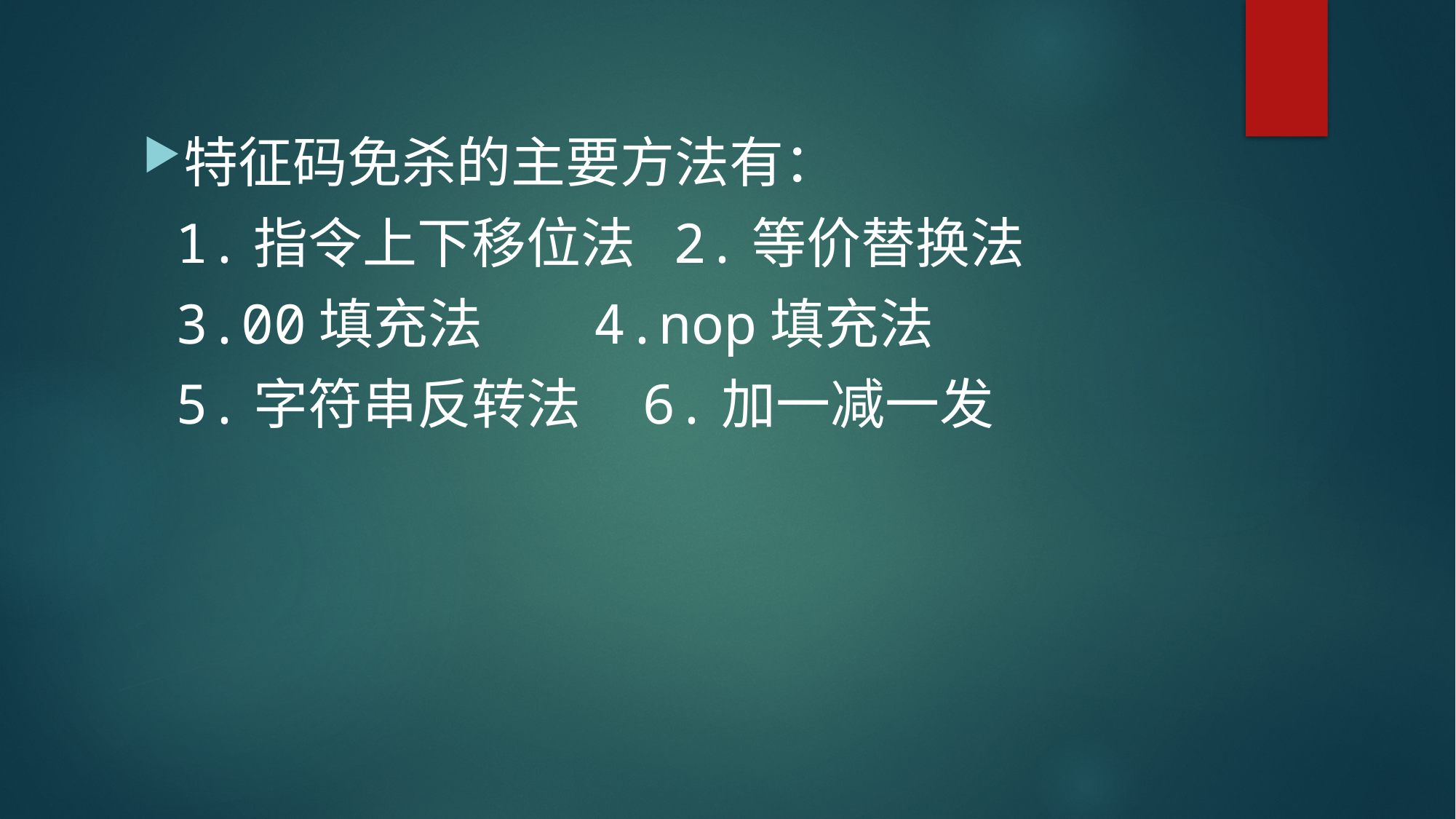

特征码免杀的主要方法有：
 1.指令上下移位法  2.等价替换法
 3.00填充法        4.nop填充法
 5.字符串反转法    6.加一减一发